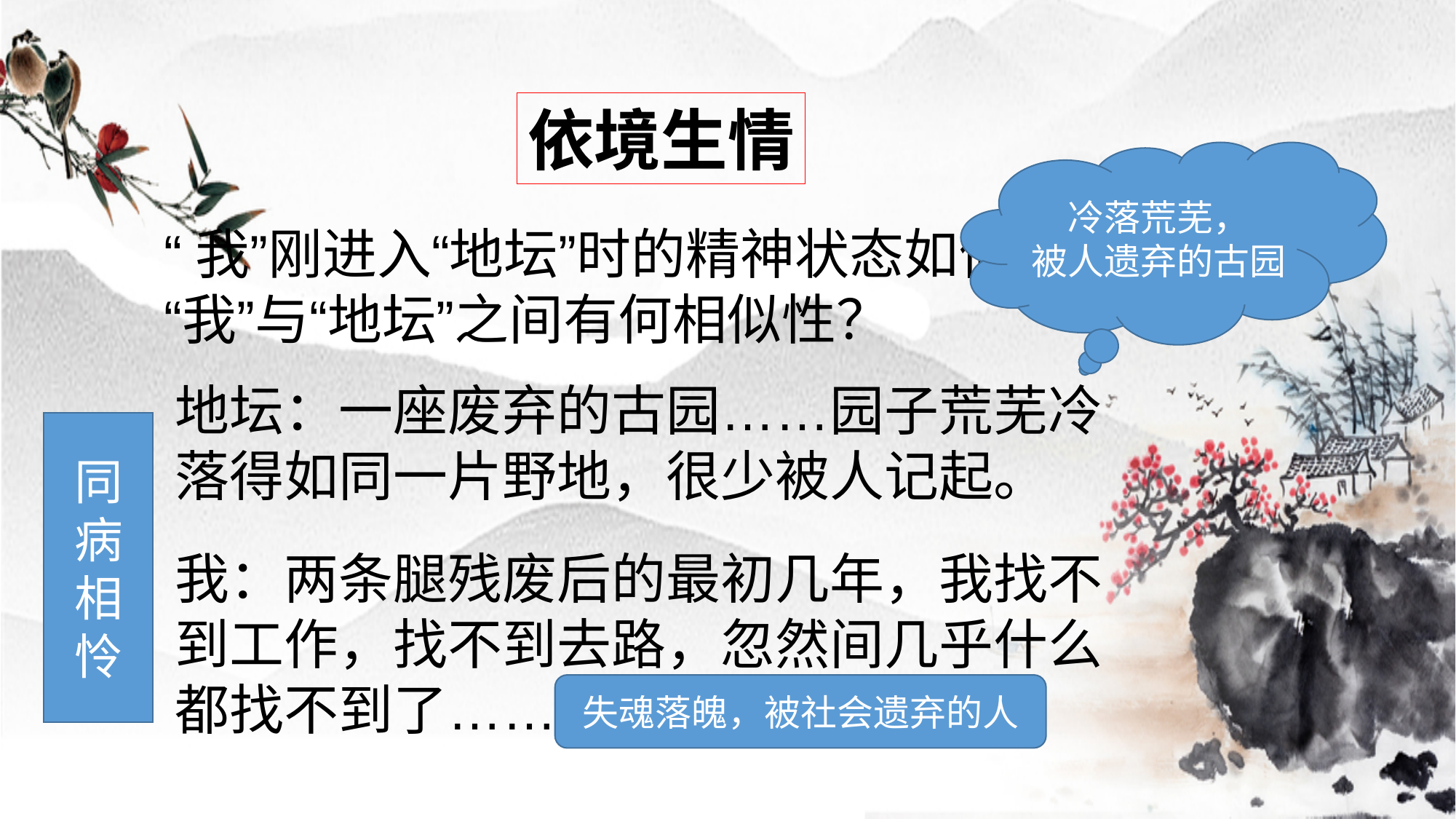

依境生情
冷落荒芜，
被人遗弃的古园
“我”刚进入“地坛”时的精神状态如何？“我”与“地坛”之间有何相似性？
地坛：一座废弃的古园……园子荒芜冷落得如同一片野地，很少被人记起。
同
病
相
怜
我：两条腿残废后的最初几年，我找不到工作，找不到去路，忽然间几乎什么都找不到了……
失魂落魄，被社会遗弃的人